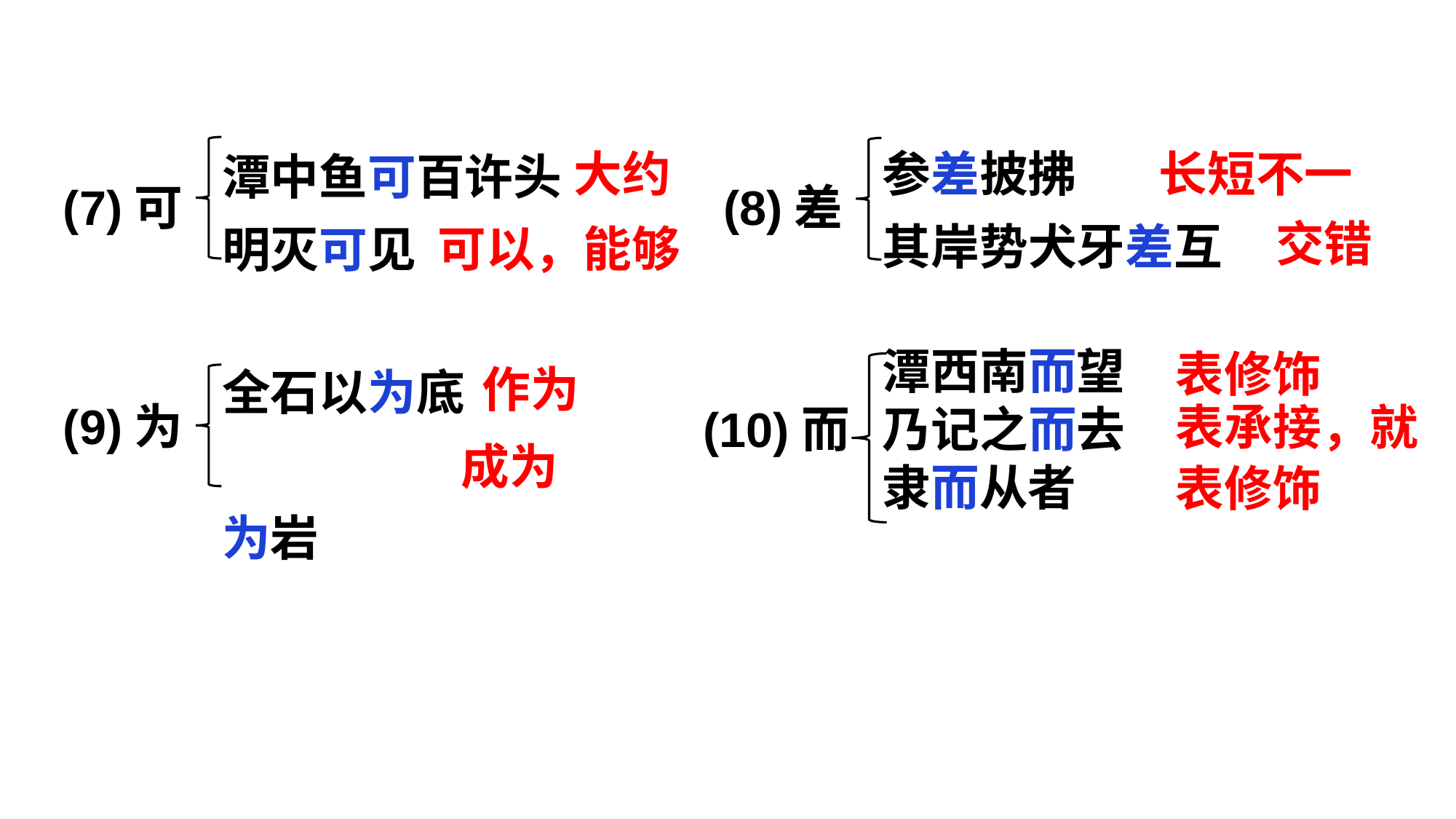

参差披拂
其岸势犬牙差互
潭中鱼可百许头
明灭可见

大约

长短不一
(7)可
(8)差
交错
可以，能够
潭西南而望
乃记之而去
隶而从者
表修饰
全石以为底
为岩
作为

(9)为
(10)而
表承接，就
成为
表修饰